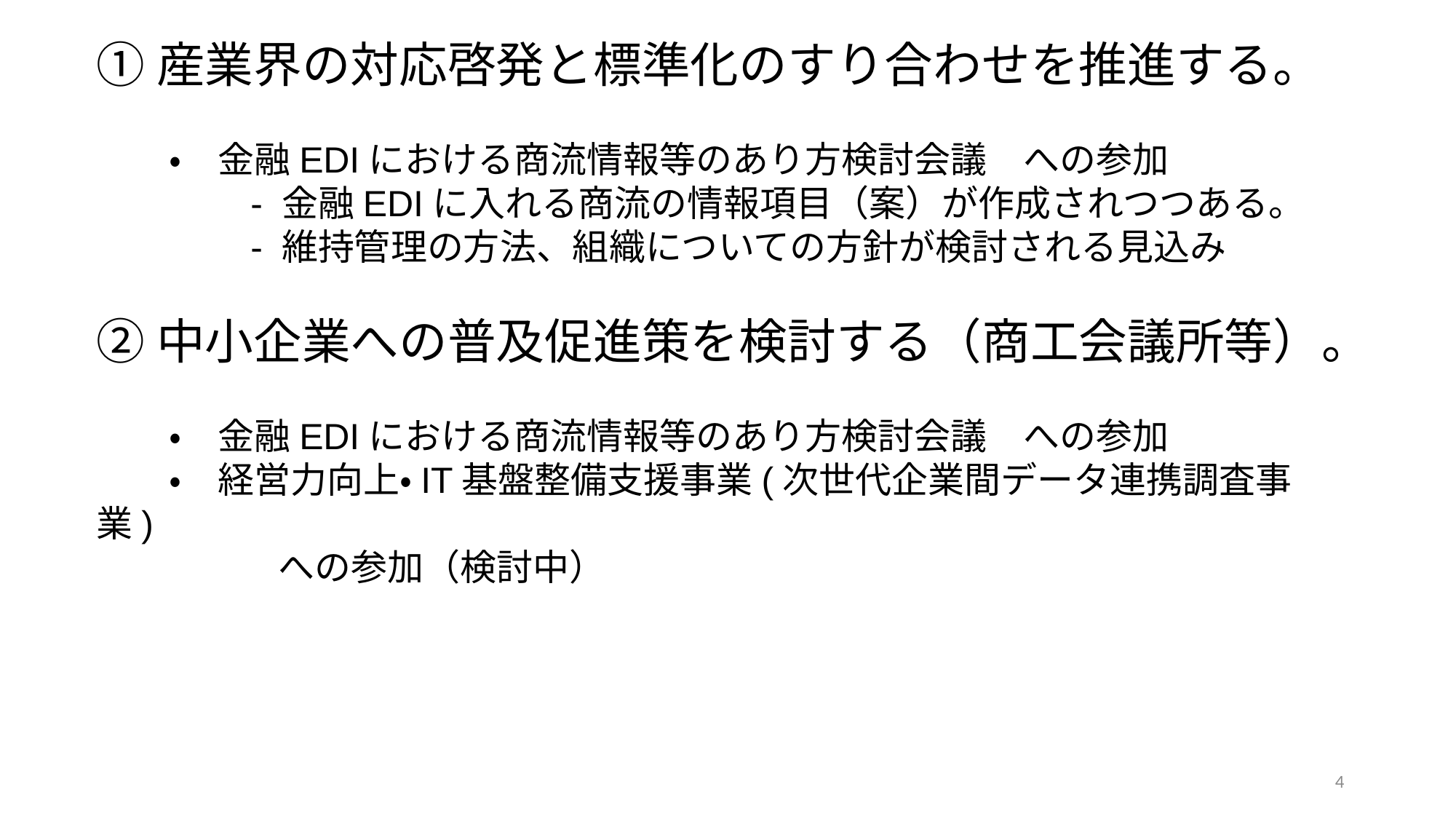

①産業界の対応啓発と標準化のすり合わせを推進する。

　　・　金融EDIにおける商流情報等のあり方検討会議　への参加
　　　　- 金融EDIに入れる商流の情報項目（案）が作成されつつある。
　　　　- 維持管理の方法、組織についての方針が検討される見込み

②中小企業への普及促進策を検討する（商工会議所等）。

　　・　金融EDIにおける商流情報等のあり方検討会議　への参加
　　・　経営力向上・IT基盤整備支援事業(次世代企業間データ連携調査事業)
　　　　　への参加（検討中）

4